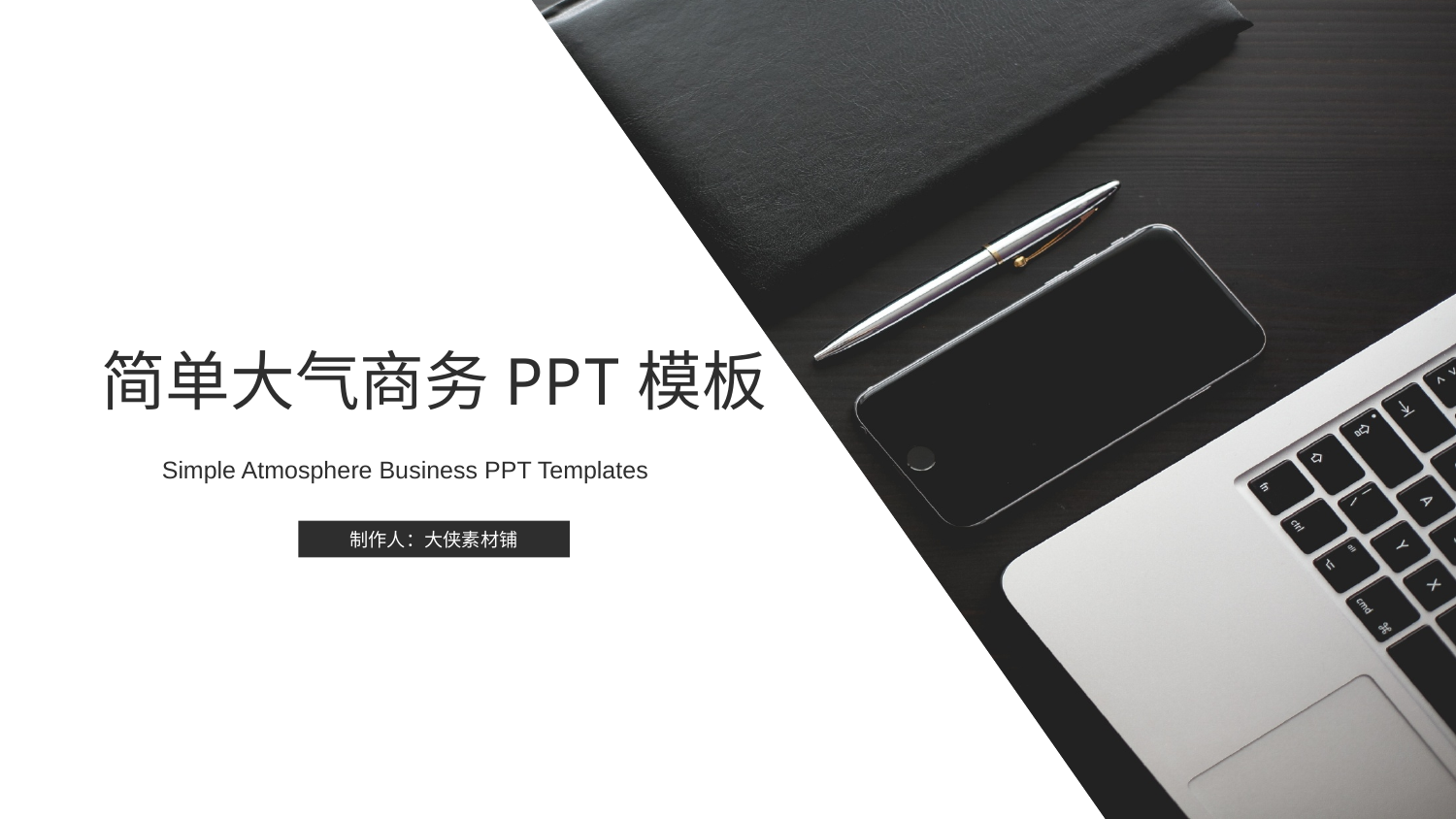

简单大气商务PPT模板
Simple Atmosphere Business PPT Templates

制作人：大侠素材铺